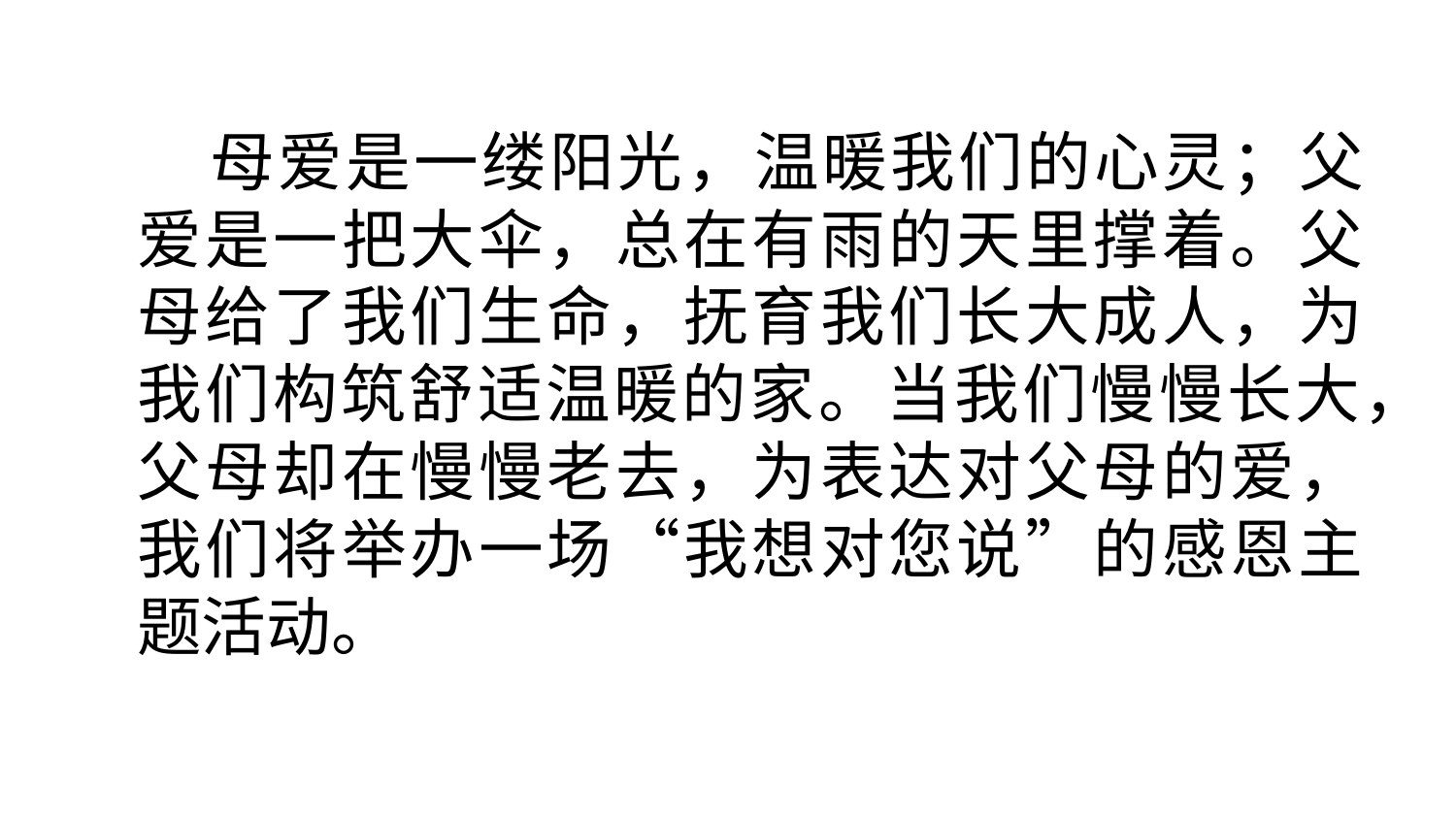

母爱是一缕阳光，温暖我们的心灵；父爱是一把大伞，总在有雨的天里撑着。父母给了我们生命，抚育我们长大成人，为我们构筑舒适温暖的家。当我们慢慢长大，父母却在慢慢老去，为表达对父母的爱，我们将举办一场“我想对您说”的感恩主题活动。